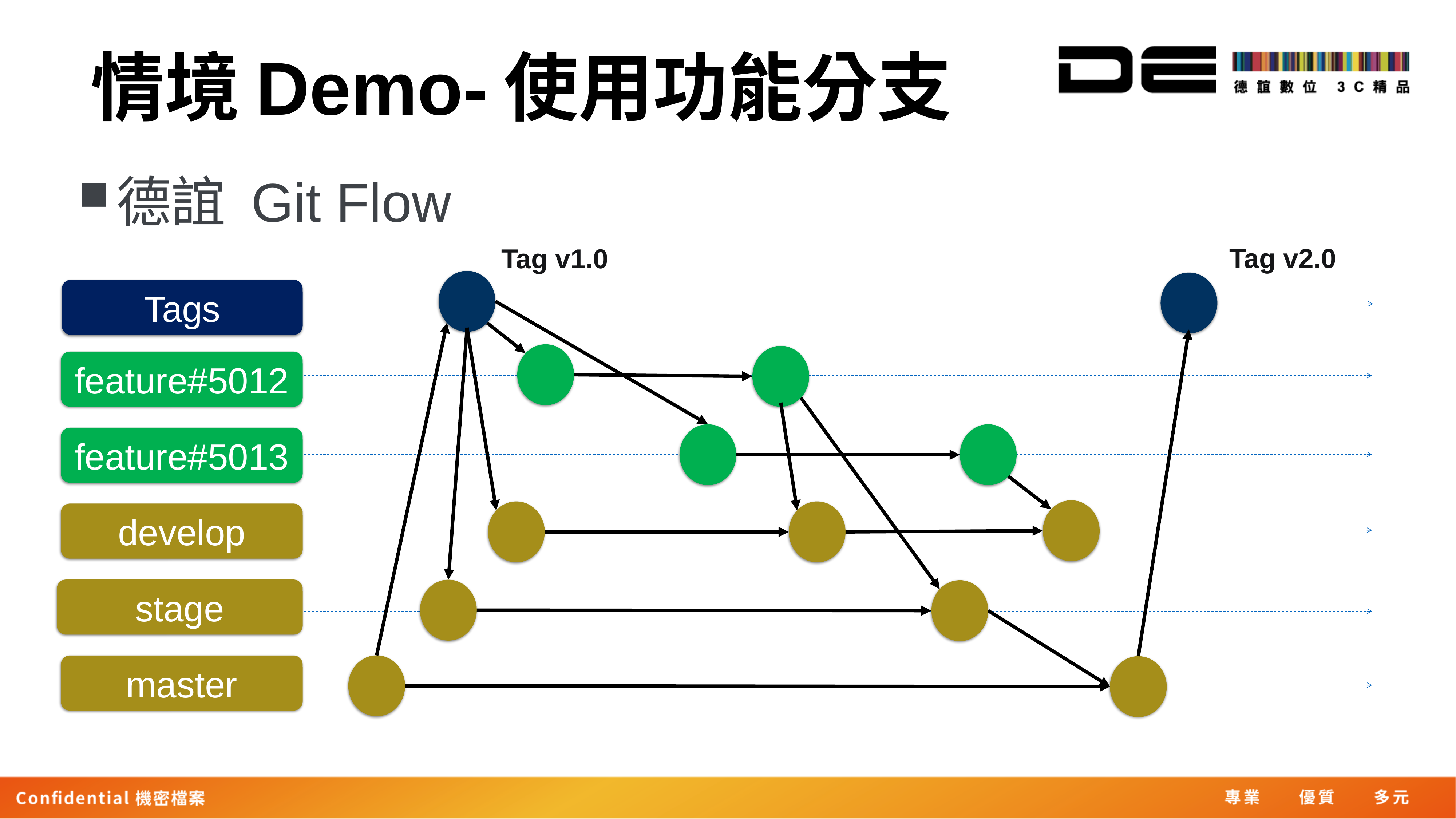

# 情境Demo-使用功能分支
德誼 Git Flow

Tag v2.0
Tag v1.0

Tags

feature#5012

feature#5013

develop
stage

master